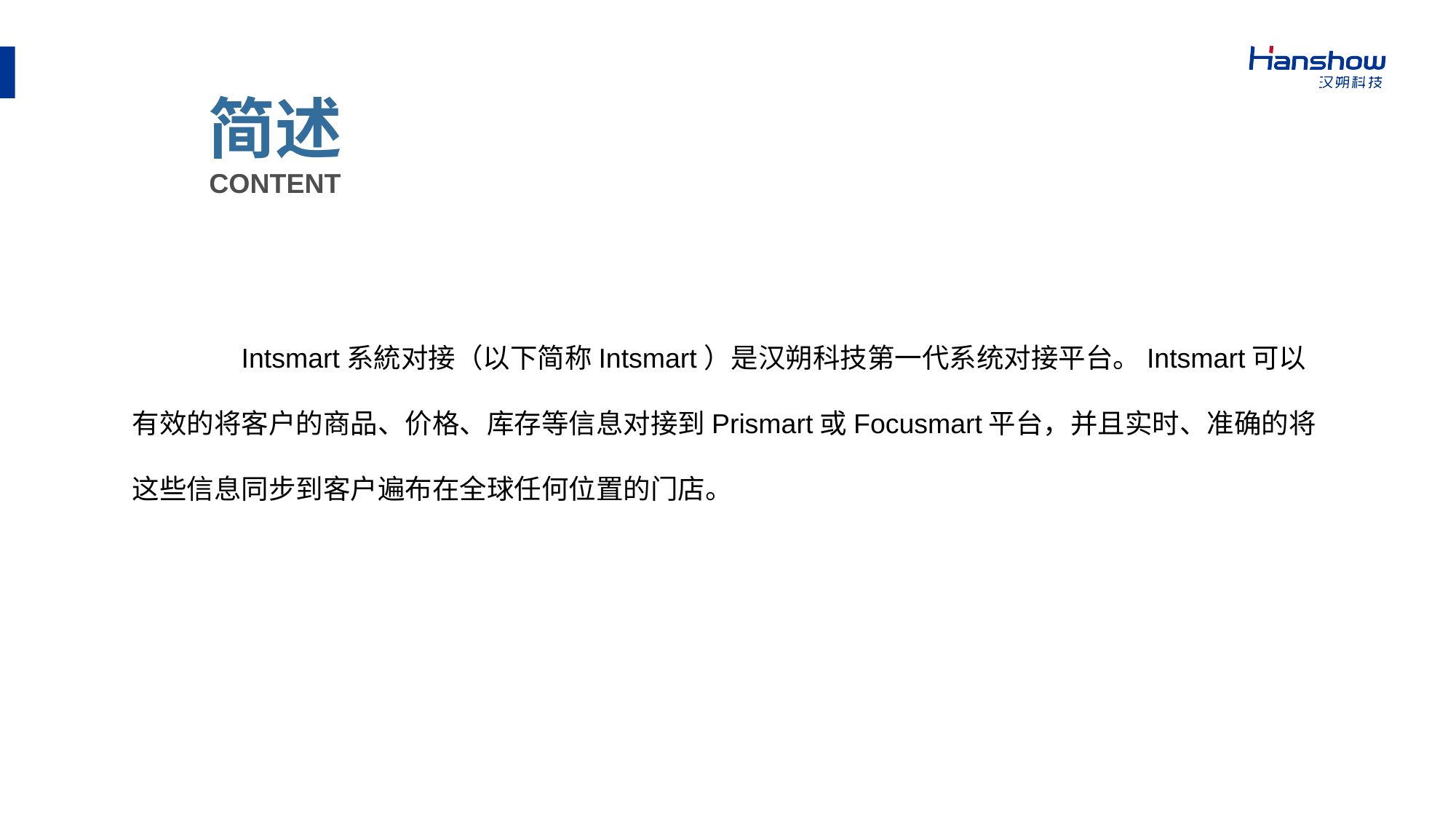

简述
CONTENT
	Intsmart系統对接（以下简称Intsmart）是汉朔科技第一代系统对接平台。Intsmart可以有效的将客户的商品、价格、库存等信息对接到Prismart或Focusmart平台，并且实时、准确的将这些信息同步到客户遍布在全球任何位置的门店。